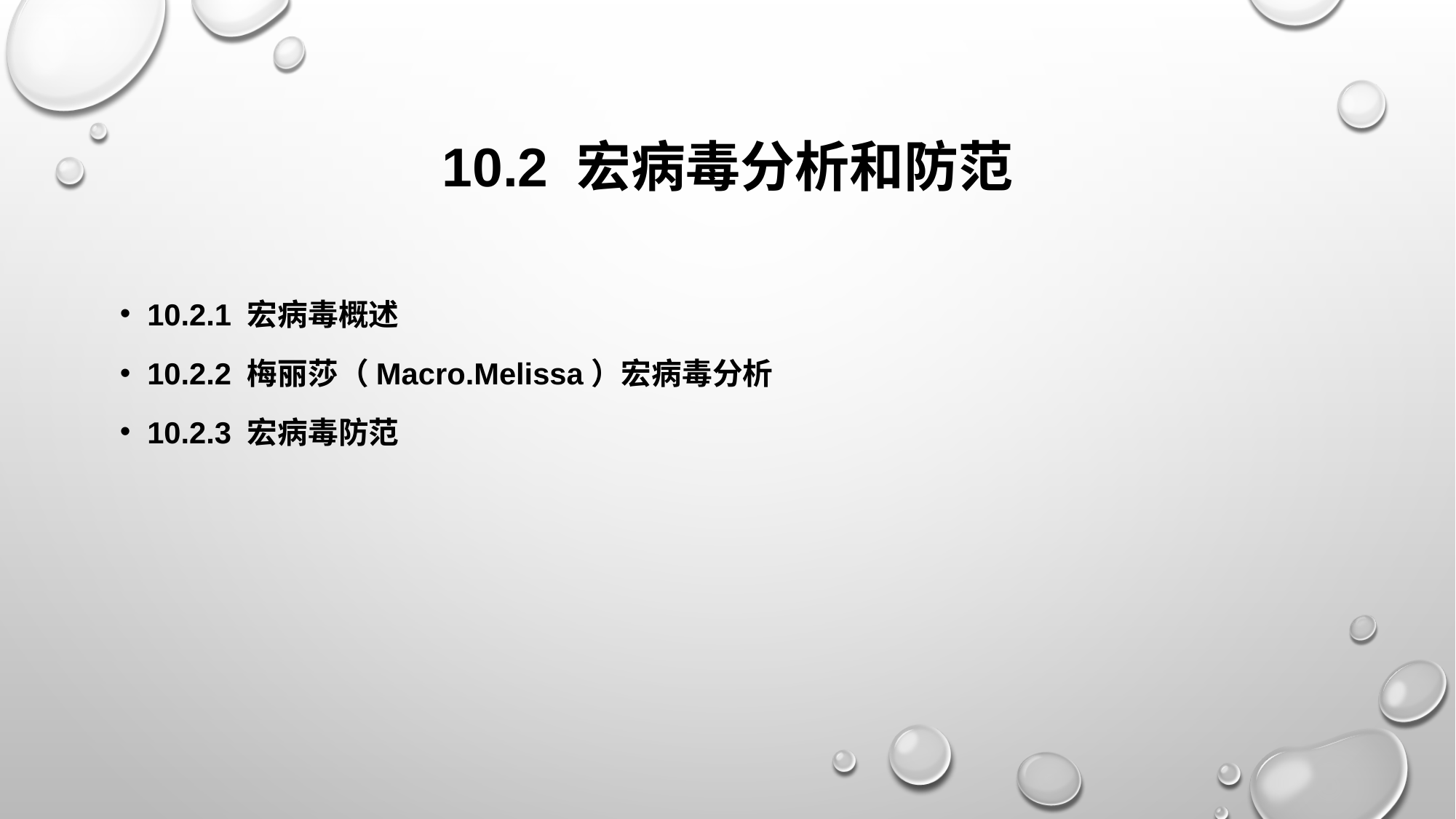

# 10.2 宏病毒分析和防范
10.2.1 宏病毒概述
10.2.2 梅丽莎（Macro.Melissa）宏病毒分析
10.2.3 宏病毒防范